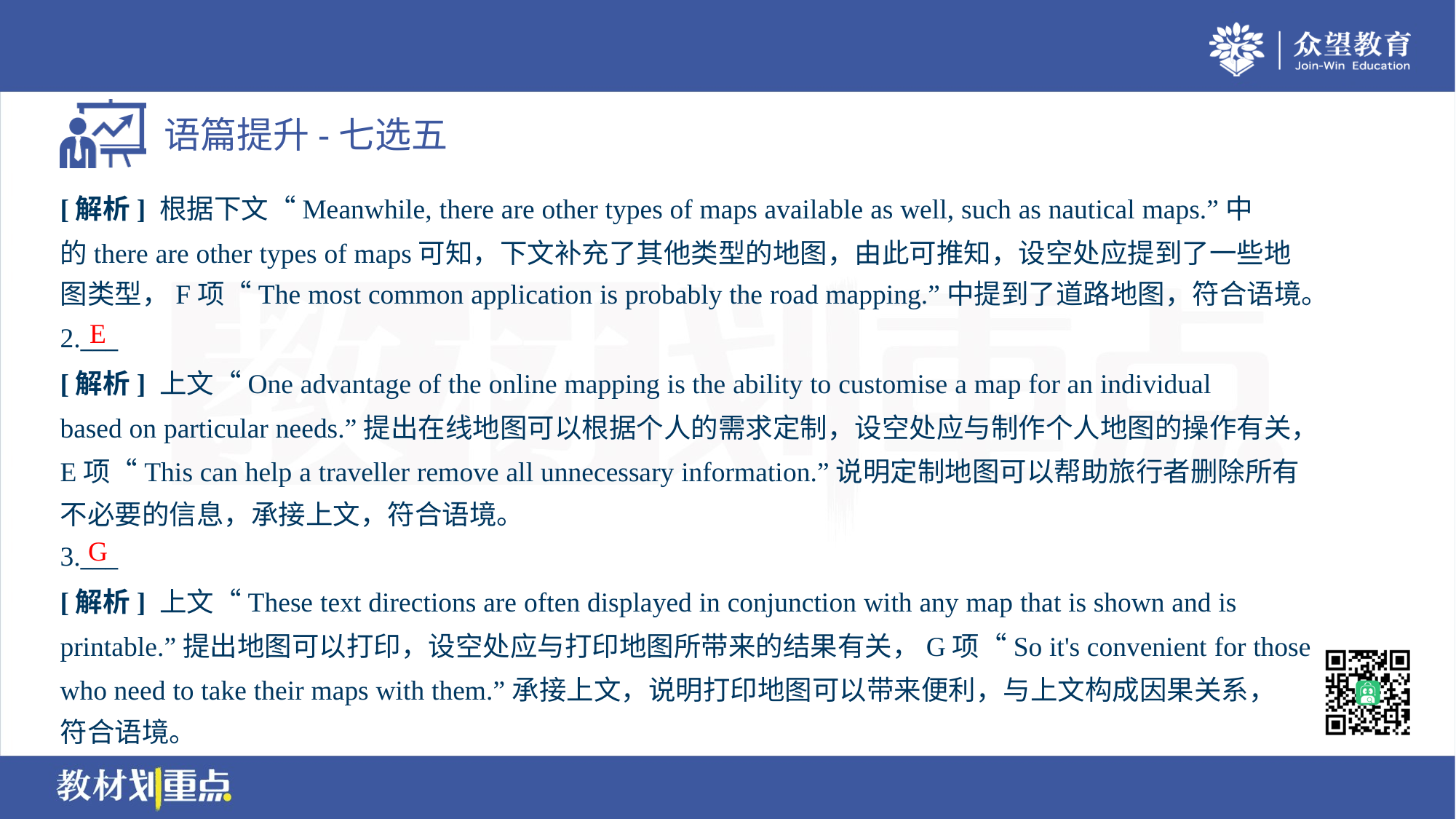

[解析] 根据下文“Meanwhile, there are other types of maps available as well, such as nautical maps.”中
的there are other types of maps可知，下文补充了其他类型的地图，由此可推知，设空处应提到了一些地
图类型，F项“The most common application is probably the road mapping.”中提到了道路地图，符合语境。
E
2.___
[解析] 上文“One advantage of the online mapping is the ability to customise a map for an individual
based on particular needs.”提出在线地图可以根据个人的需求定制，设空处应与制作个人地图的操作有关，
E项“This can help a traveller remove all unnecessary information.”说明定制地图可以帮助旅行者删除所有
不必要的信息，承接上文，符合语境。
G
3.___
[解析] 上文“These text directions are often displayed in conjunction with any map that is shown and is
printable.”提出地图可以打印，设空处应与打印地图所带来的结果有关，G项“So it's convenient for those
who need to take their maps with them.”承接上文，说明打印地图可以带来便利，与上文构成因果关系，
符合语境。